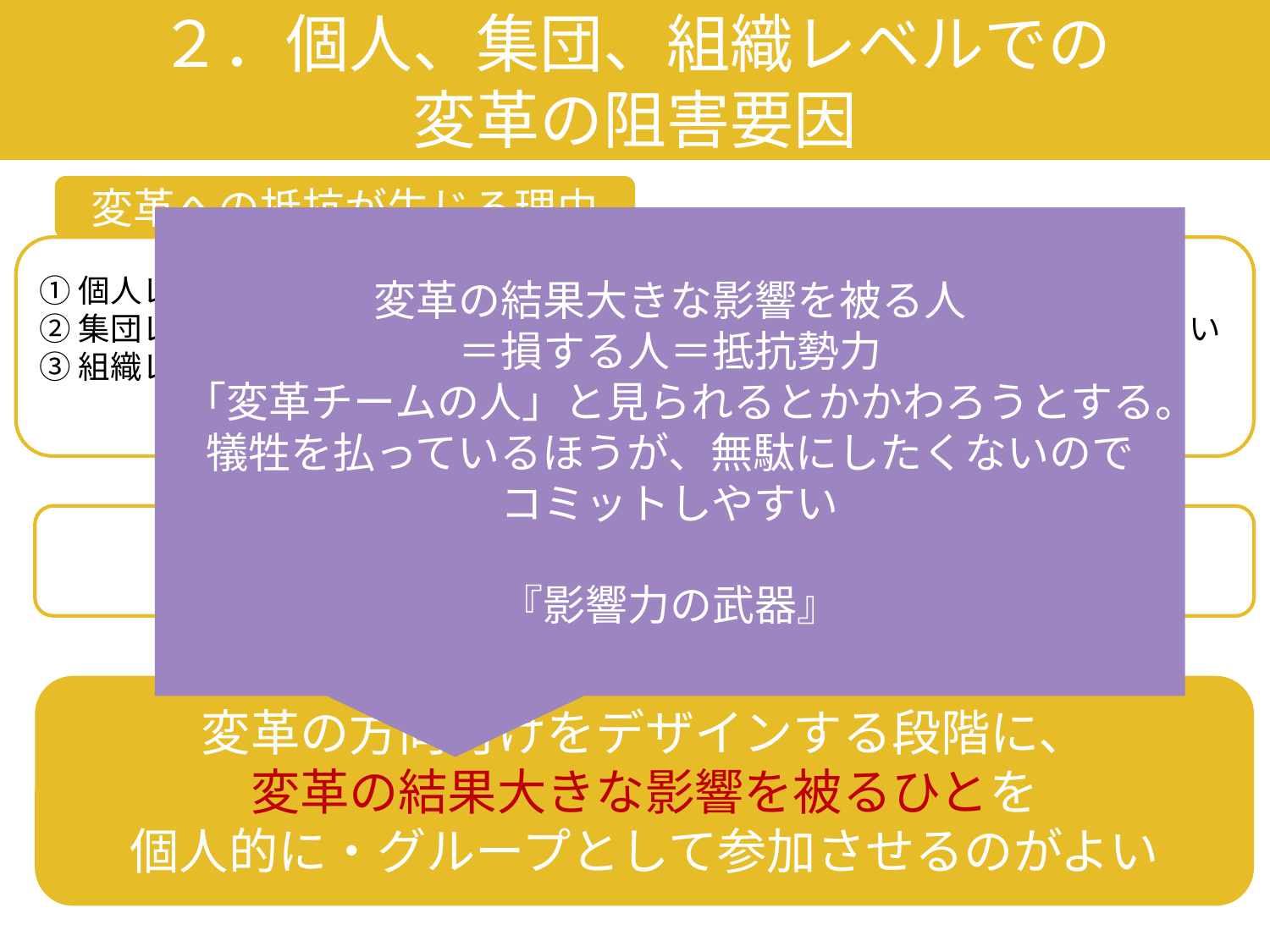

２．個人、集団、組織レベルでの
変革の阻害要因
変革への抵抗が生じる理由
変革の結果大きな影響を被る人
＝損する人＝抵抗勢力
「変革チームの人」と見られるとかかわろうとする。
犠牲を払っているほうが、無駄にしたくないので
コミットしやすい

『影響力の武器』
①個人レベル：慣れ親しんだやり方を終焉させるのが心理的に難しい
②集団レベル：団結心が強いと集団圧力のために自分ひとり違うことが言いづらい
③組織レベル：伝統があり強い社風を持つ組織ほど、大半のひとが当然のことと
　　　　　　　確信している社内の常識が強固になっている
３つの阻害要因は、うまくいっている場合には
すべて美徳・強み
変革の方向付けをデザインする段階に、
変革の結果大きな影響を被るひとを
個人的に・グループとして参加させるのがよい